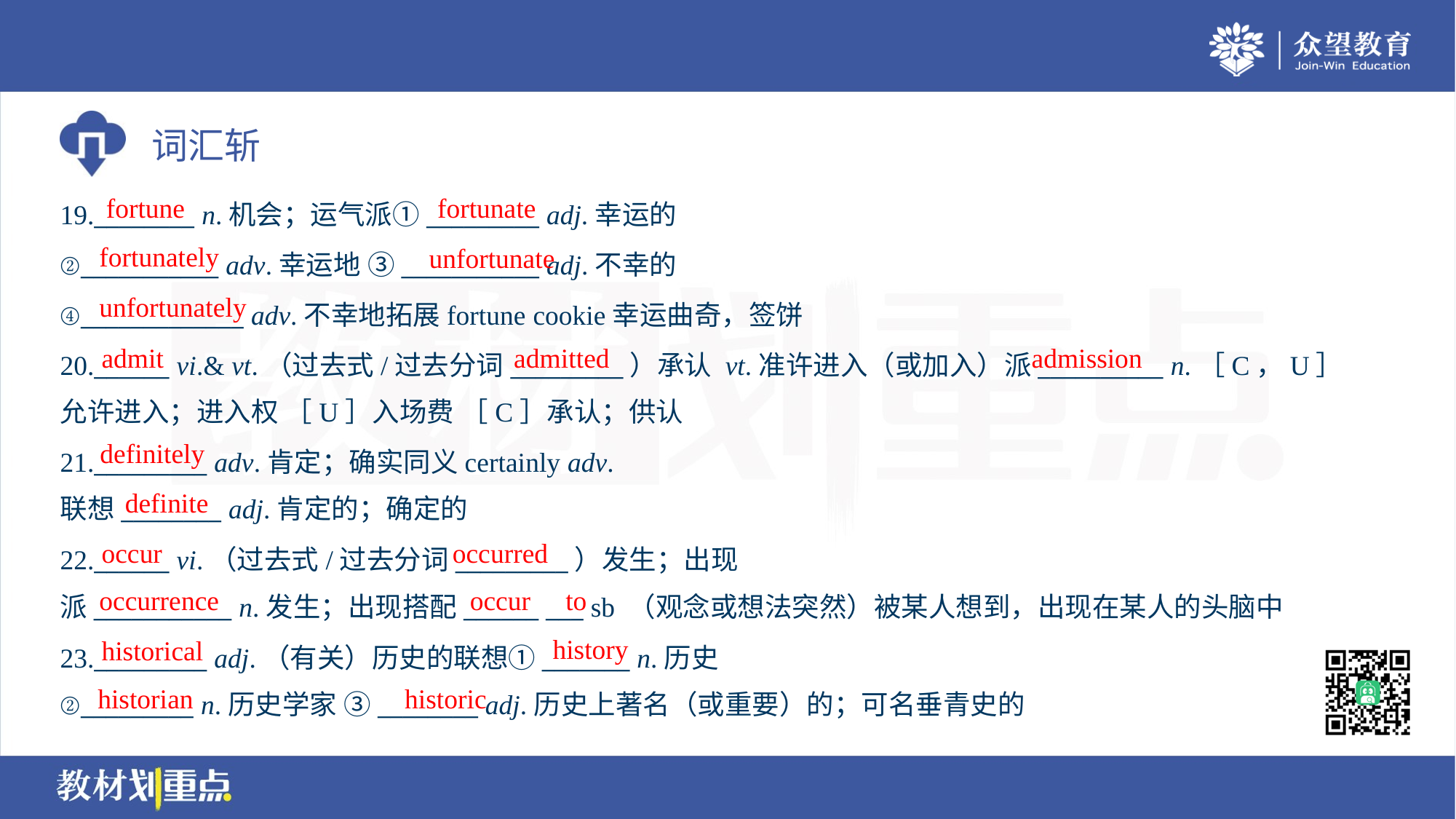

fortune
fortunate
19.________ n.机会；运气派①_________ adj.幸运的
②___________ adv.幸运地 ③___________ adj.不幸的
④_____________ adv.不幸地拓展fortune cookie幸运曲奇，签饼
20.______ vi.& vt.（过去式/过去分词_________）承认 vt.准许进入（或加入）派__________ n.［C，U］
允许进入；进入权 ［U］入场费 ［C］承认；供认
fortunately
unfortunate
unfortunately
admit
admitted
admission
definitely
21._________ adv.肯定；确实同义certainly adv.
联想________ adj.肯定的；确定的
definite
occur
occurred
22.______ vi.（过去式/过去分词_________）发生；出现
派___________ n.发生；出现搭配______ ___ sb （观念或想法突然）被某人想到，出现在某人的头脑中
occurrence
occur
to
history
historical
23._________ adj.（有关）历史的联想①_______ n.历史
②_________ n.历史学家 ③________ adj.历史上著名（或重要）的；可名垂青史的
historian
historic